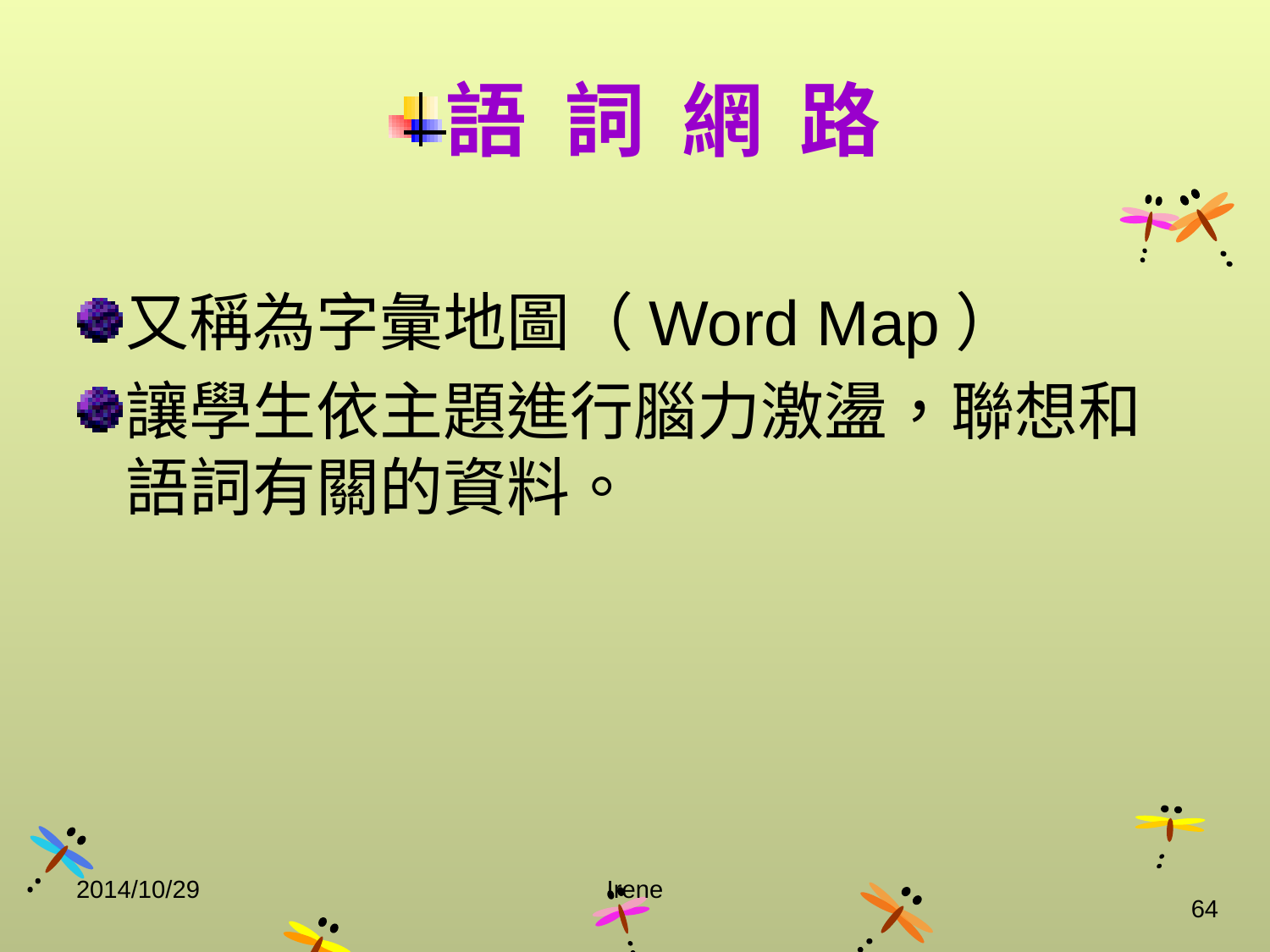

# 語  詞  網  路
又稱為字彙地圖（Word Map）
讓學生依主題進行腦力激盪，聯想和語詞有關的資料。
2014/10/29
Irene